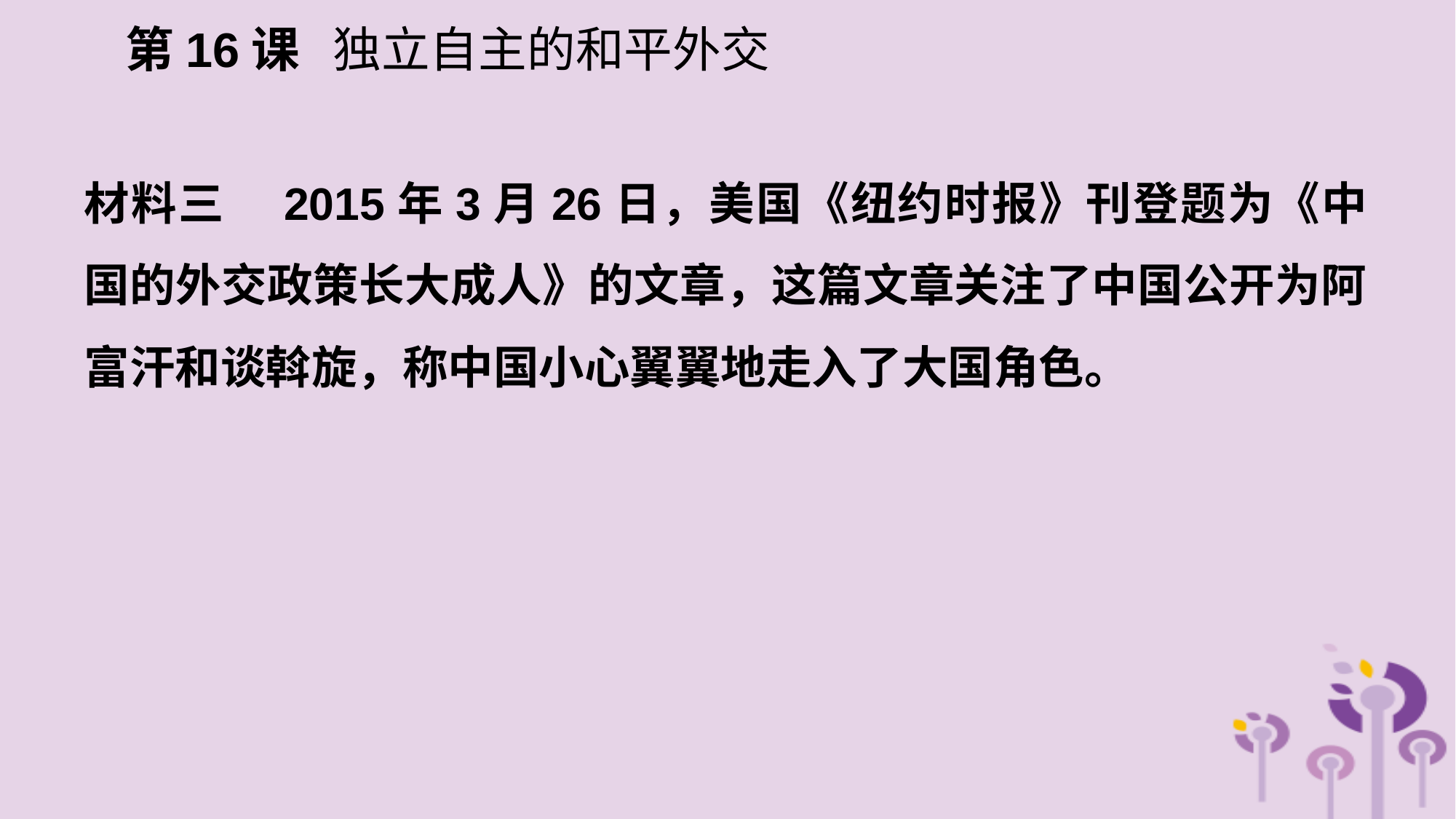

第16课   独立自主的和平外交
材料三　2015年3月26日，美国《纽约时报》刊登题为《中国的外交政策长大成人》的文章，这篇文章关注了中国公开为阿富汗和谈斡旋，称中国小心翼翼地走入了大国角色。